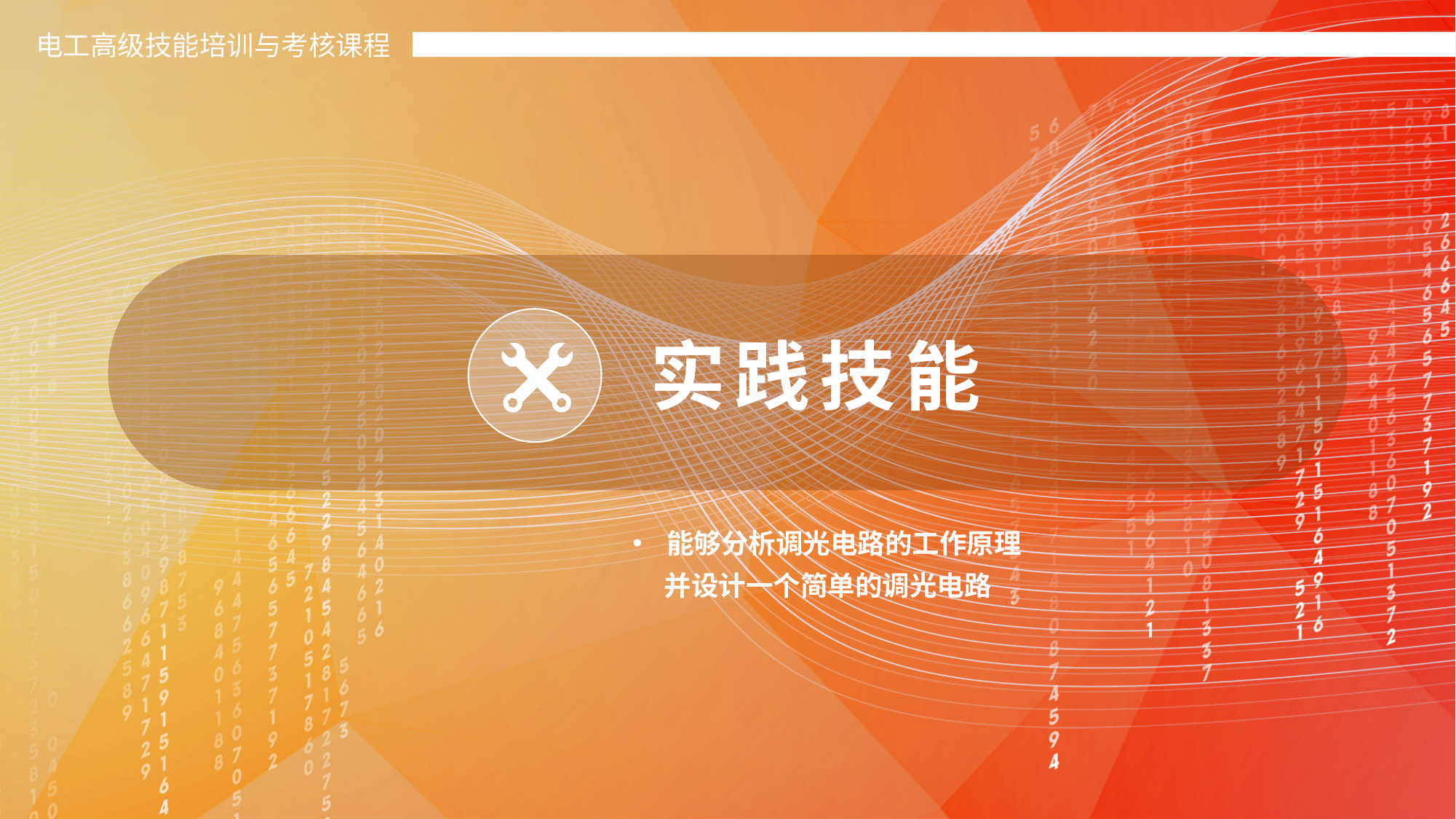

电工高级技能培训与考核课程

实践技能
能够分析调光电路的工作原理
    并设计一个简单的调光电路